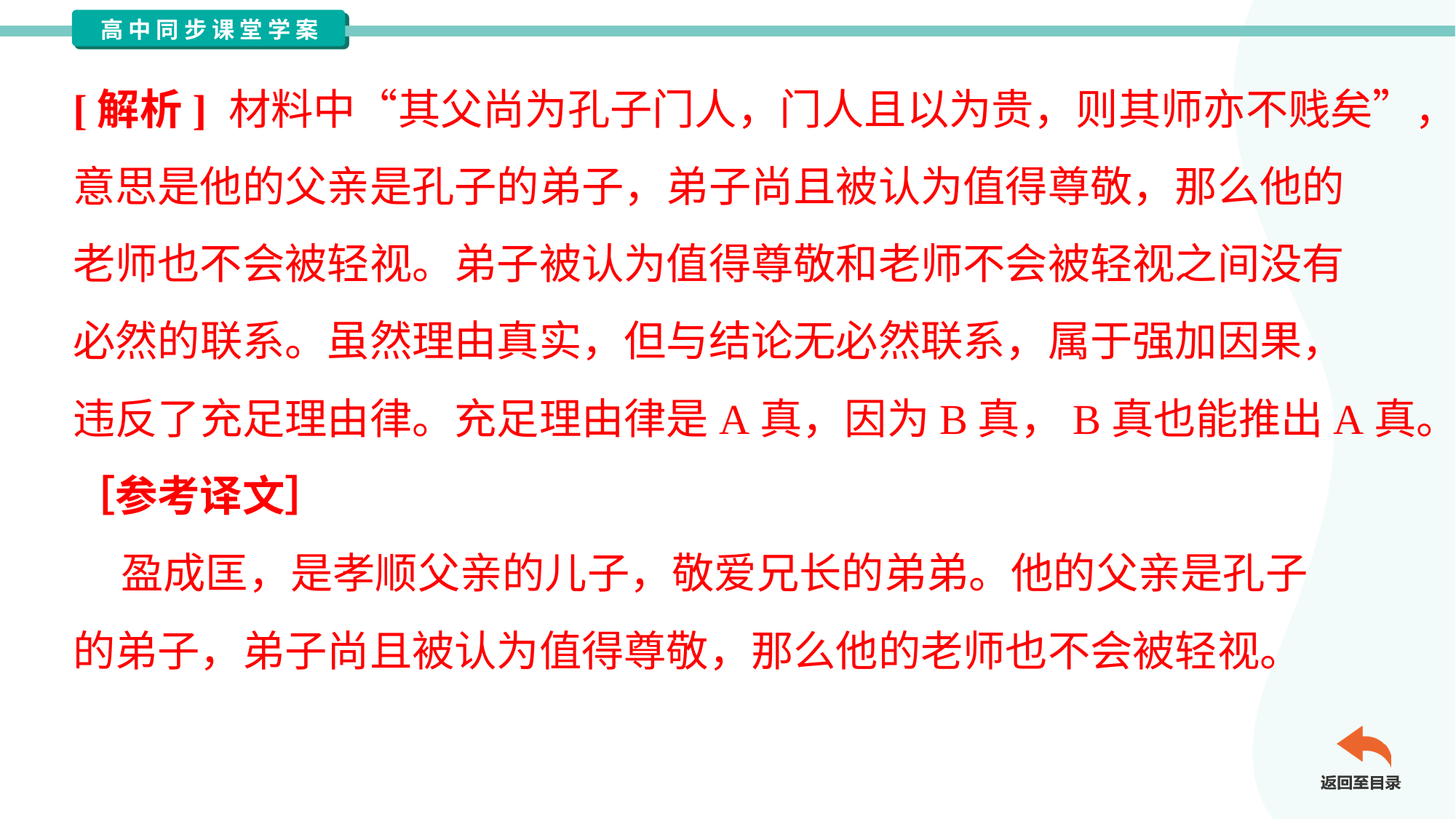

[解析] 材料中“其父尚为孔子门人，门人且以为贵，则其师亦不贱矣”，
意思是他的父亲是孔子的弟子，弟子尚且被认为值得尊敬，那么他的
老师也不会被轻视。弟子被认为值得尊敬和老师不会被轻视之间没有
必然的联系。虽然理由真实，但与结论无必然联系，属于强加因果，
违反了充足理由律。充足理由律是A真，因为B真，B真也能推出A真。
［参考译文］
    盈成匡，是孝顺父亲的儿子，敬爱兄长的弟弟。他的父亲是孔子
的弟子，弟子尚且被认为值得尊敬，那么他的老师也不会被轻视。